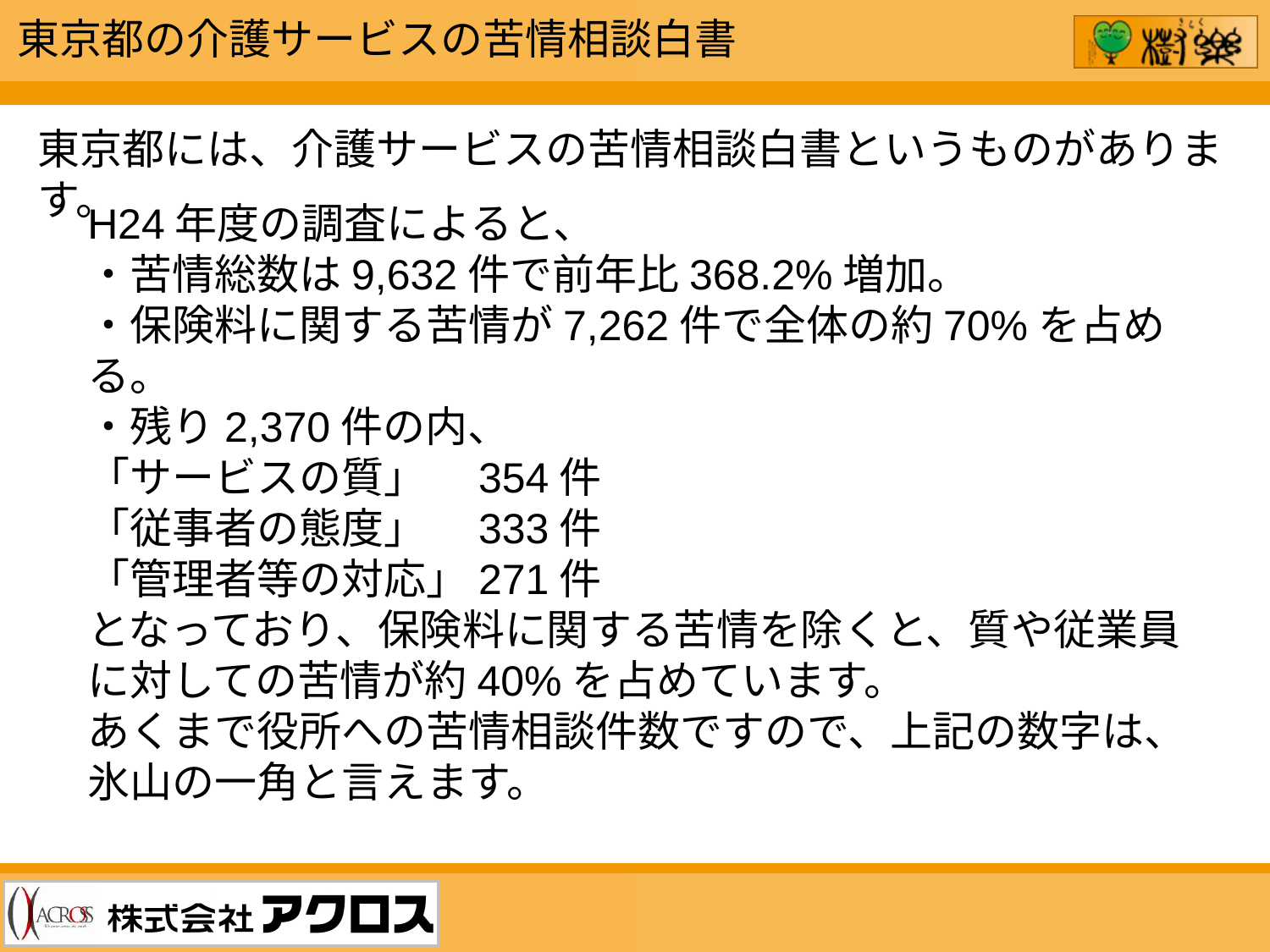

東京都の介護サービスの苦情相談白書
東京都には、介護サービスの苦情相談白書というものがあります。
H24年度の調査によると、
・苦情総数は9,632件で前年比368.2%増加。
・保険料に関する苦情が7,262件で全体の約70%を占める。
・残り2,370件の内、
「サービスの質」　354件
「従事者の態度」　333件
「管理者等の対応」271件
となっており、保険料に関する苦情を除くと、質や従業員に対しての苦情が約40%を占めています。
あくまで役所への苦情相談件数ですので、上記の数字は、氷山の一角と言えます。